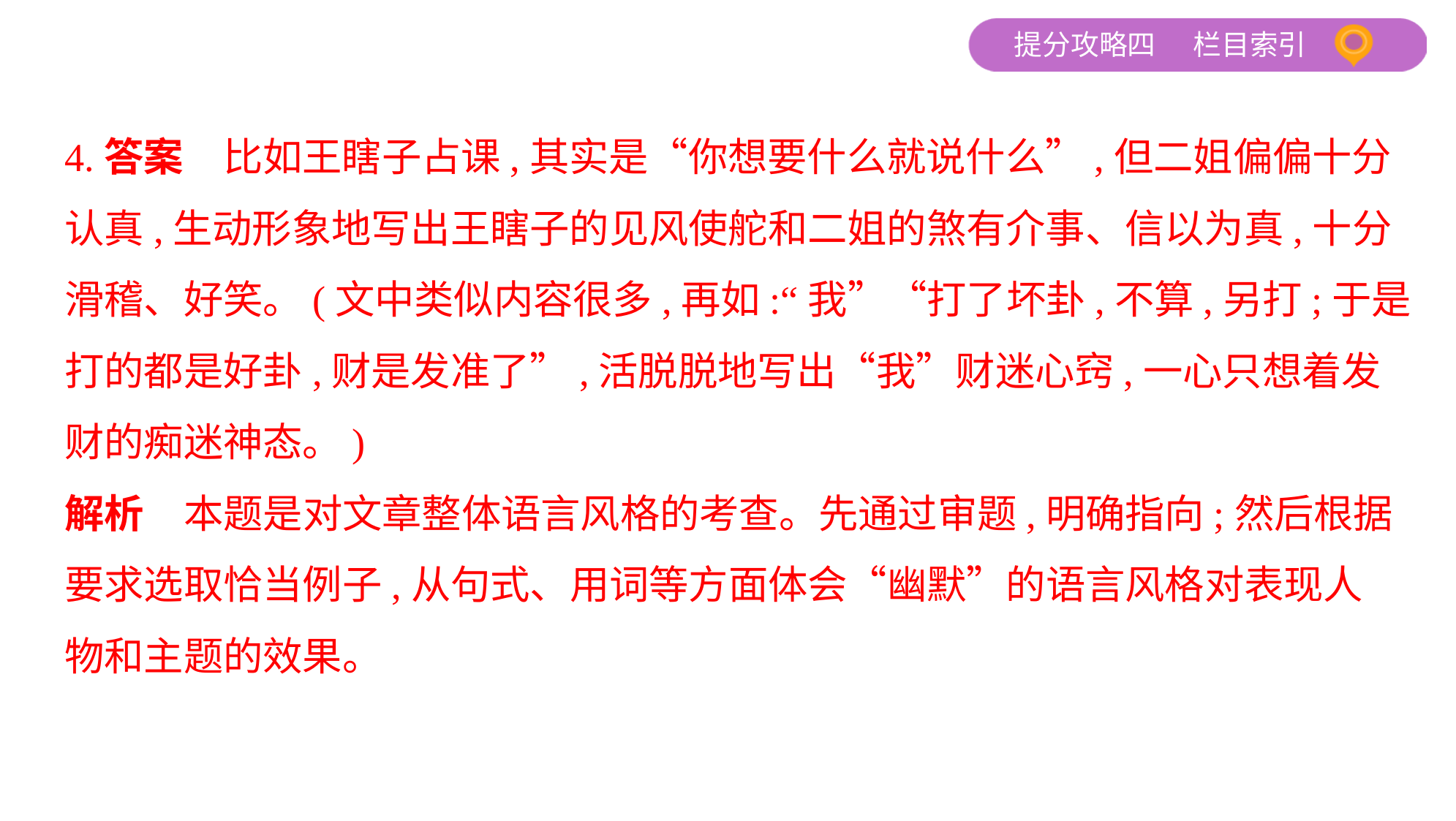

4.答案　比如王瞎子占课,其实是“你想要什么就说什么”,但二姐偏偏十分
认真,生动形象地写出王瞎子的见风使舵和二姐的煞有介事、信以为真,十分
滑稽、好笑。(文中类似内容很多,再如:“我”“打了坏卦,不算,另打;于是
打的都是好卦,财是发准了”,活脱脱地写出“我”财迷心窍,一心只想着发
财的痴迷神态。)
解析　本题是对文章整体语言风格的考查。先通过审题,明确指向;然后根据
要求选取恰当例子,从句式、用词等方面体会“幽默”的语言风格对表现人
物和主题的效果。